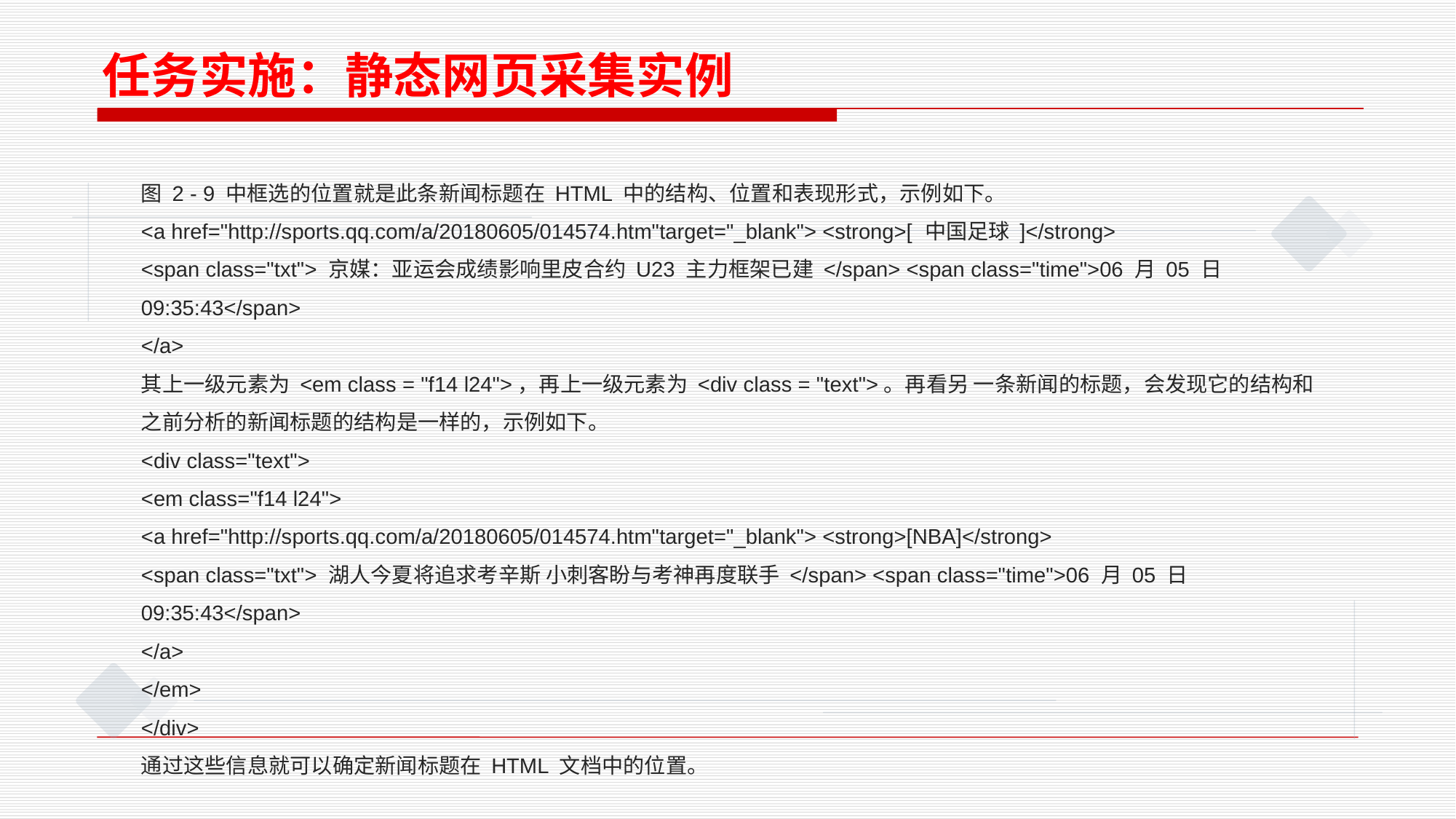

任务实施：静态网页采集实例
图 2 - 9 中框选的位置就是此条新闻标题在 HTML 中的结构、位置和表现形式，示例如下。
<a href="http://sports.qq.com/a/20180605/014574.htm"target="_blank"> <strong>[ 中国足球 ]</strong>
<span class="txt"> 京媒：亚运会成绩影响里皮合约 U23 主力框架已建 </span> <span class="time">06 月 05 日 09:35:43</span>
</a>
其上一级元素为 <em class = "f14 l24">，再上一级元素为 <div class = "text">。再看另 一条新闻的标题，会发现它的结构和之前分析的新闻标题的结构是一样的，示例如下。
<div class="text">
<em class="f14 l24">
<a href="http://sports.qq.com/a/20180605/014574.htm"target="_blank"> <strong>[NBA]</strong>
<span class="txt"> 湖人今夏将追求考辛斯 小刺客盼与考神再度联手 </span> <span class="time">06 月 05 日 09:35:43</span>
</a>
</em>
</div>
通过这些信息就可以确定新闻标题在 HTML 文档中的位置。